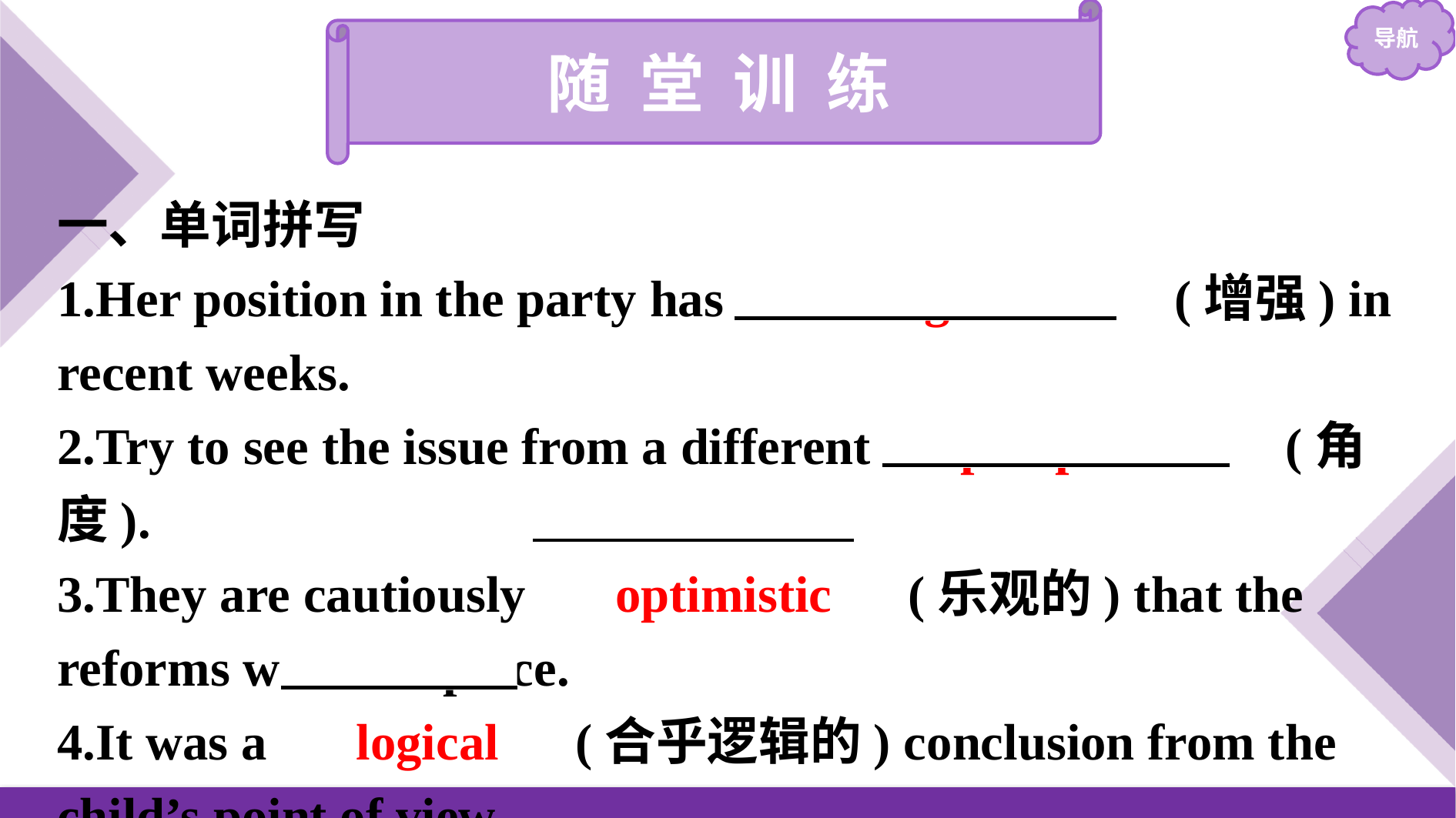

随  堂  训  练
一、单词拼写
1.Her position in the party has 　strengthened　(增强) in recent weeks.
2.Try to see the issue from a different 　perspective　(角度).
3.They are cautiously 　optimistic　(乐观的) that the reforms will take place.
4.It was a 　logical　(合乎逻辑的) conclusion from the child’s point of view.